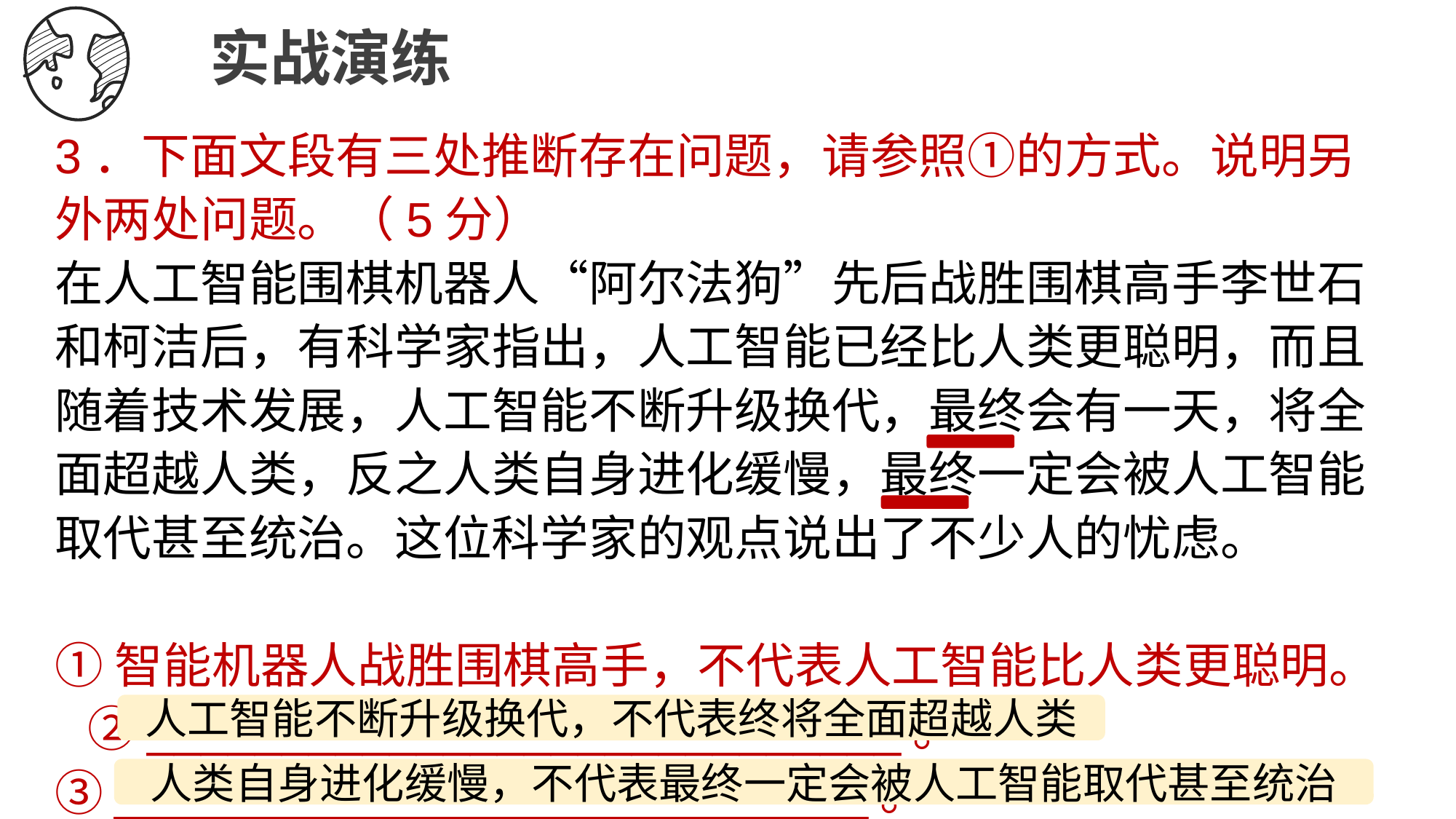

实战演练
3．下面文段有三处推断存在问题，请参照①的方式。说明另外两处问题。（5分）
在人工智能围棋机器人“阿尔法狗”先后战胜围棋高手李世石和柯洁后，有科学家指出，人工智能已经比人类更聪明，而且随着技术发展，人工智能不断升级换代，最终会有一天，将全面超越人类，反之人类自身进化缓慢，最终一定会被人工智能取代甚至统治。这位科学家的观点说出了不少人的忧虑。

①智能机器人战胜围棋高手，不代表人工智能比人类更聪明。   ②____________________________。  ③____________________________。

人工智能不断升级换代，不代表终将全面超越人类
人类自身进化缓慢，不代表最终一定会被人工智能取代甚至统治